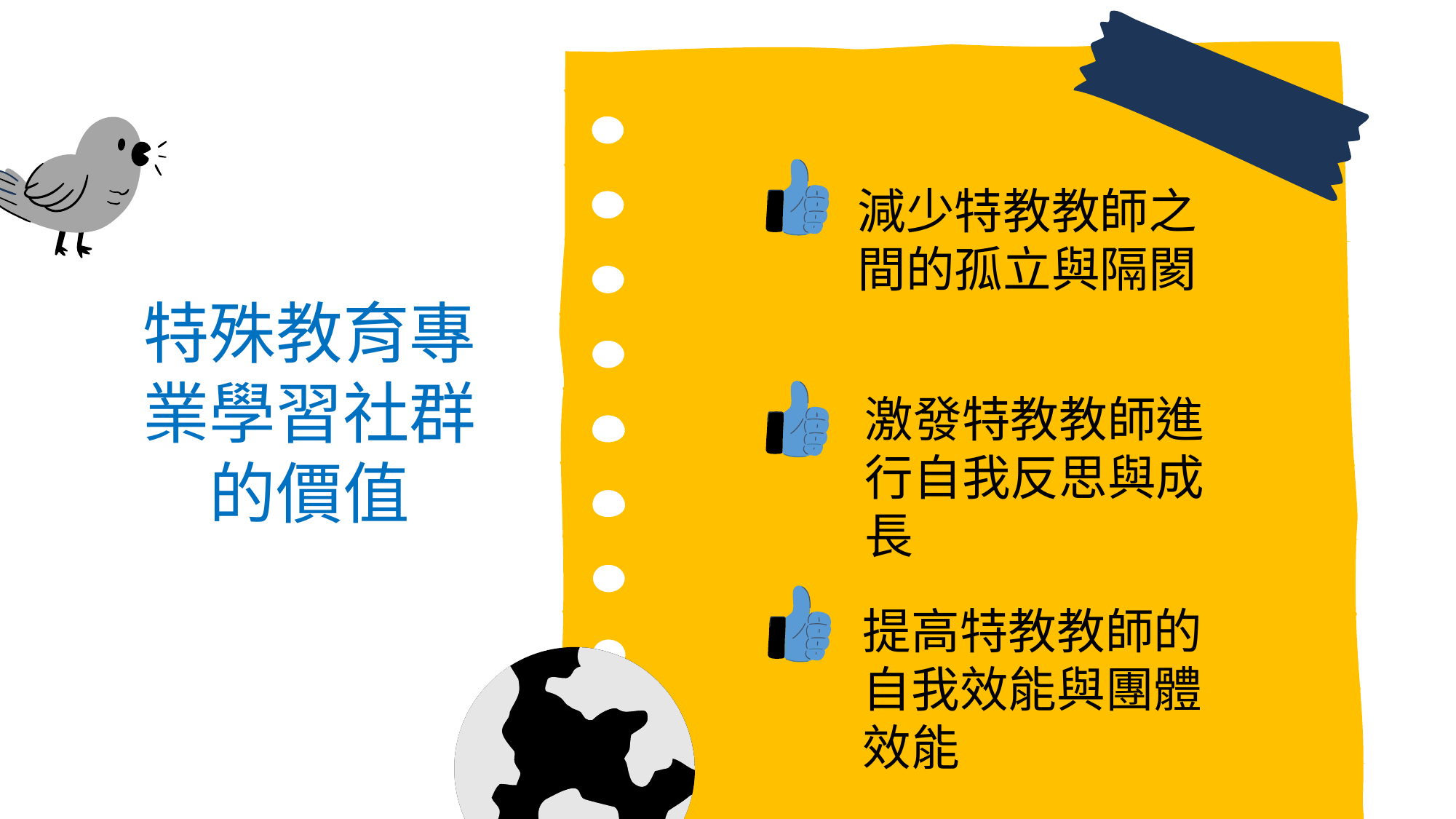

減少特教教師之間的孤立與隔閡
特殊教育專業學習社群的價值

激發特教教師進行自我反思與成長

提高特教教師的自我效能與團體效能